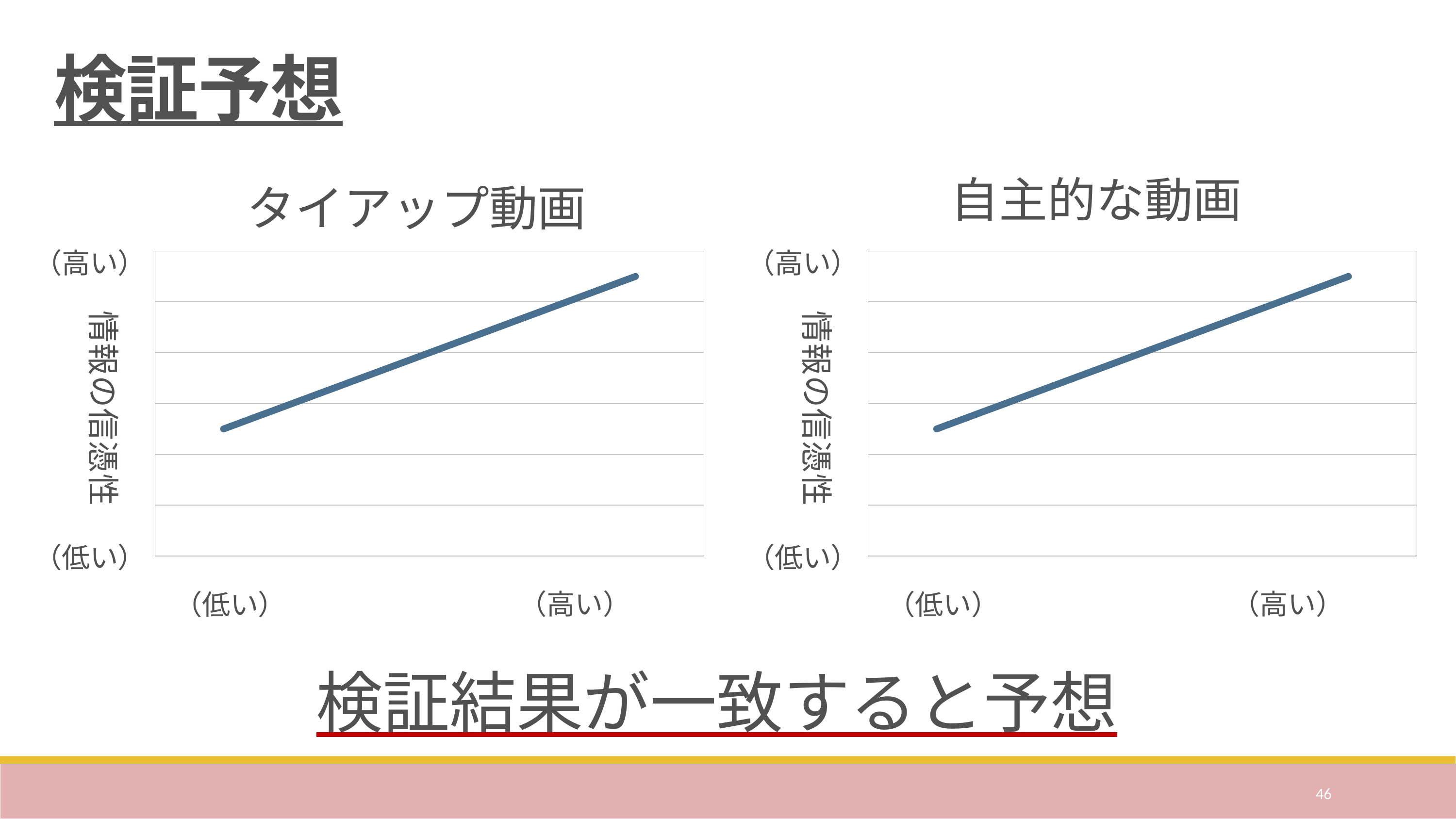

検証予想

### Chart: タイアップ動画

| Category | 系列 1 | 列1 |
|---|---|---|
| 分類 1 | 2.5 | None |
| 分類 2 | 3.5 | None |
| 分類 3 | 4.5 | None |
| 分類 4 | 5.5 | None |

### Chart: 自主的な動画

| Category | 系列 1 | 列1 |
|---|---|---|
| 分類 1 | 2.5 | None |
| 分類 2 | 3.5 | None |
| 分類 3 | 4.5 | None |
| 分類 4 | 5.5 | None |
検証結果が一致すると予想
46